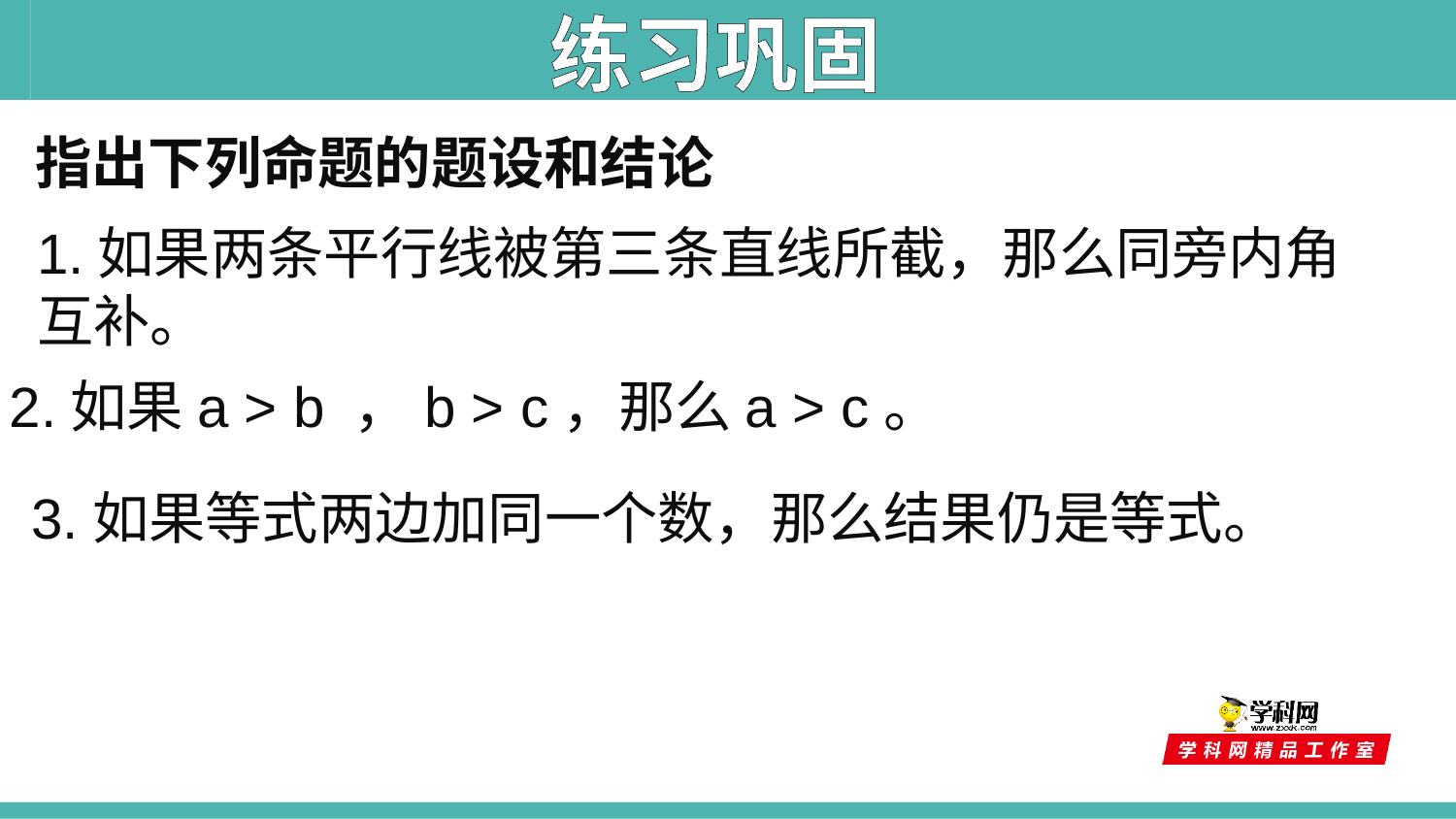

练习巩固
指出下列命题的题设和结论
1.如果两条平行线被第三条直线所截，那么同旁内角互补。
2.如果a > b ，b > c，那么a > c。
3.如果等式两边加同一个数，那么结果仍是等式。